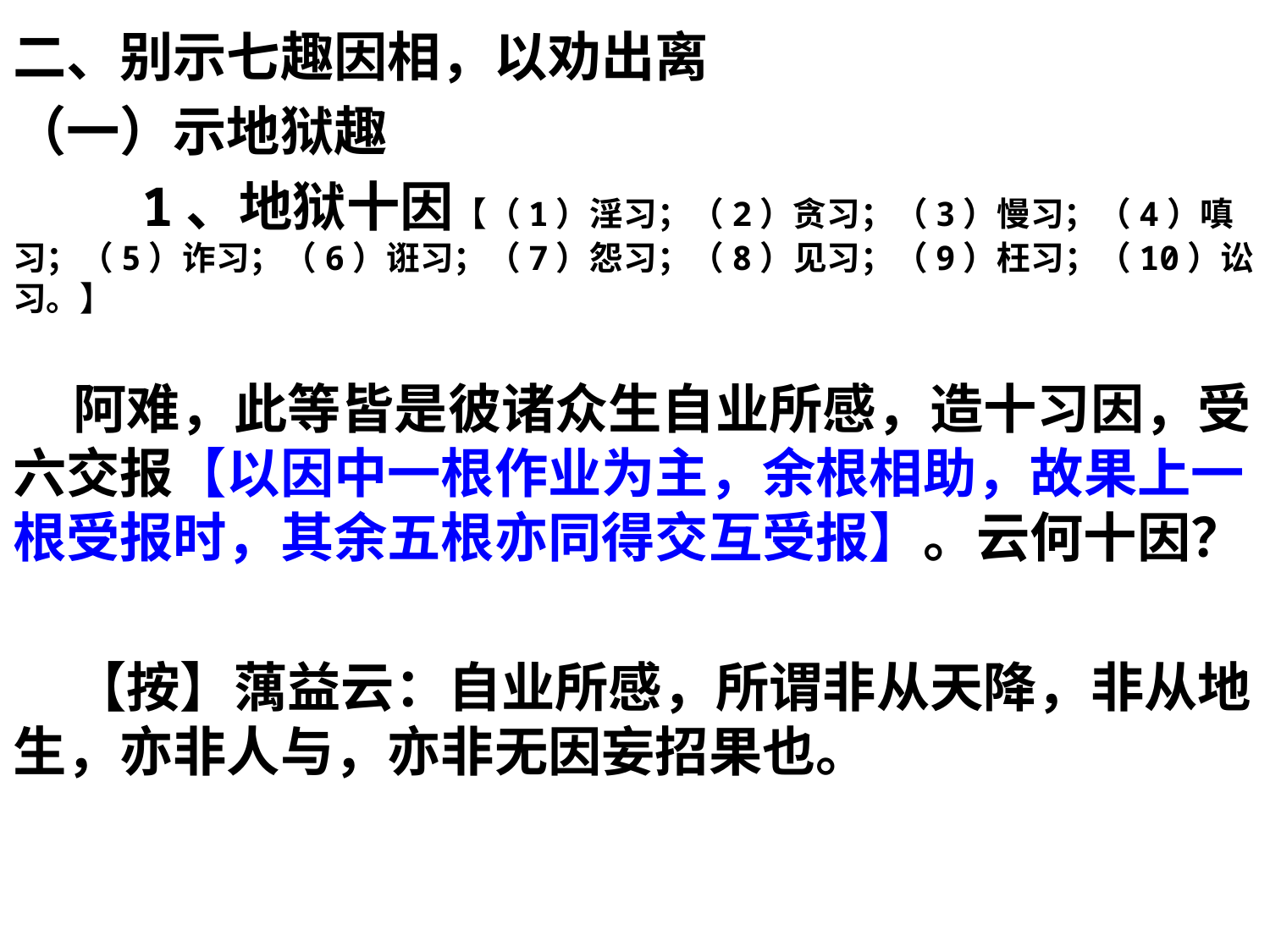

二、别示七趣因相，以劝出离
（一）示地狱趣
    1、地狱十因【（1）淫习；（2）贪习；（3）慢习；（4）嗔习；（5）诈习；（6）诳习；（7）怨习；（8）见习；（9）枉习；（10）讼习。】

    阿难，此等皆是彼诸众生自业所感，造十习因，受六交报【以因中一根作业为主，余根相助，故果上一根受报时，其余五根亦同得交互受报】。云何十因？

    【按】蕅益云：自业所感，所谓非从天降，非从地生，亦非人与，亦非无因妄招果也。